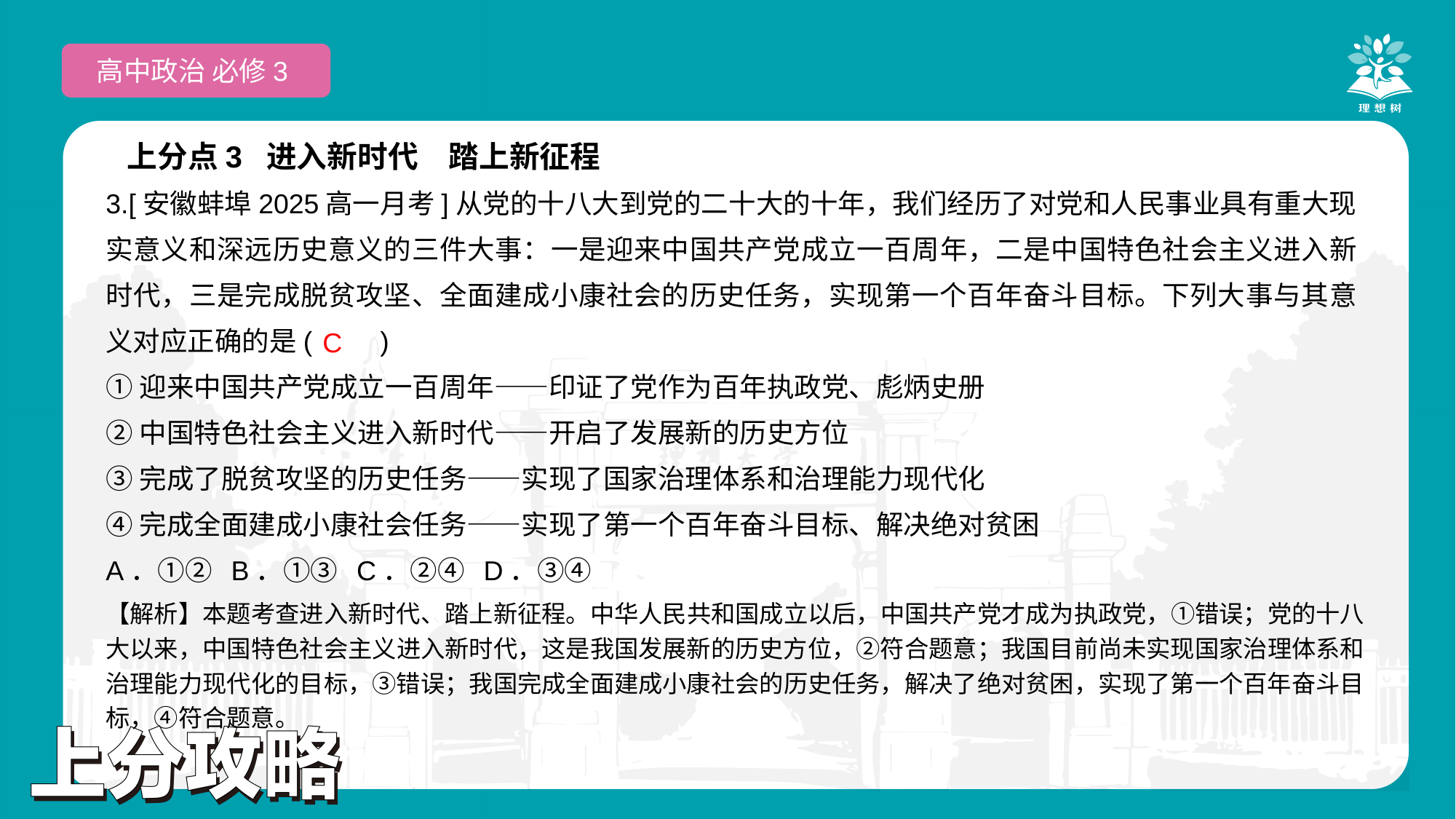

高中政治 必修3
上分点3  进入新时代　踏上新征程
3.[安徽蚌埠2025高一月考]从党的十八大到党的二十大的十年，我们经历了对党和人民事业具有重大现实意义和深远历史意义的三件大事：一是迎来中国共产党成立一百周年，二是中国特色社会主义进入新时代，三是完成脱贫攻坚、全面建成小康社会的历史任务，实现第一个百年奋斗目标。下列大事与其意义对应正确的是(　　)
①迎来中国共产党成立一百周年——印证了党作为百年执政党、彪炳史册
②中国特色社会主义进入新时代——开启了发展新的历史方位
③完成了脱贫攻坚的历史任务——实现了国家治理体系和治理能力现代化
④完成全面建成小康社会任务——实现了第一个百年奋斗目标、解决绝对贫困
A．①②  B．①③  C．②④  D．③④
 C
【解析】本题考查进入新时代、踏上新征程。中华人民共和国成立以后，中国共产党才成为执政党，①错误；党的十八大以来，中国特色社会主义进入新时代，这是我国发展新的历史方位，②符合题意；我国目前尚未实现国家治理体系和治理能力现代化的目标，③错误；我国完成全面建成小康社会的历史任务，解决了绝对贫困，实现了第一个百年奋斗目标，④符合题意。